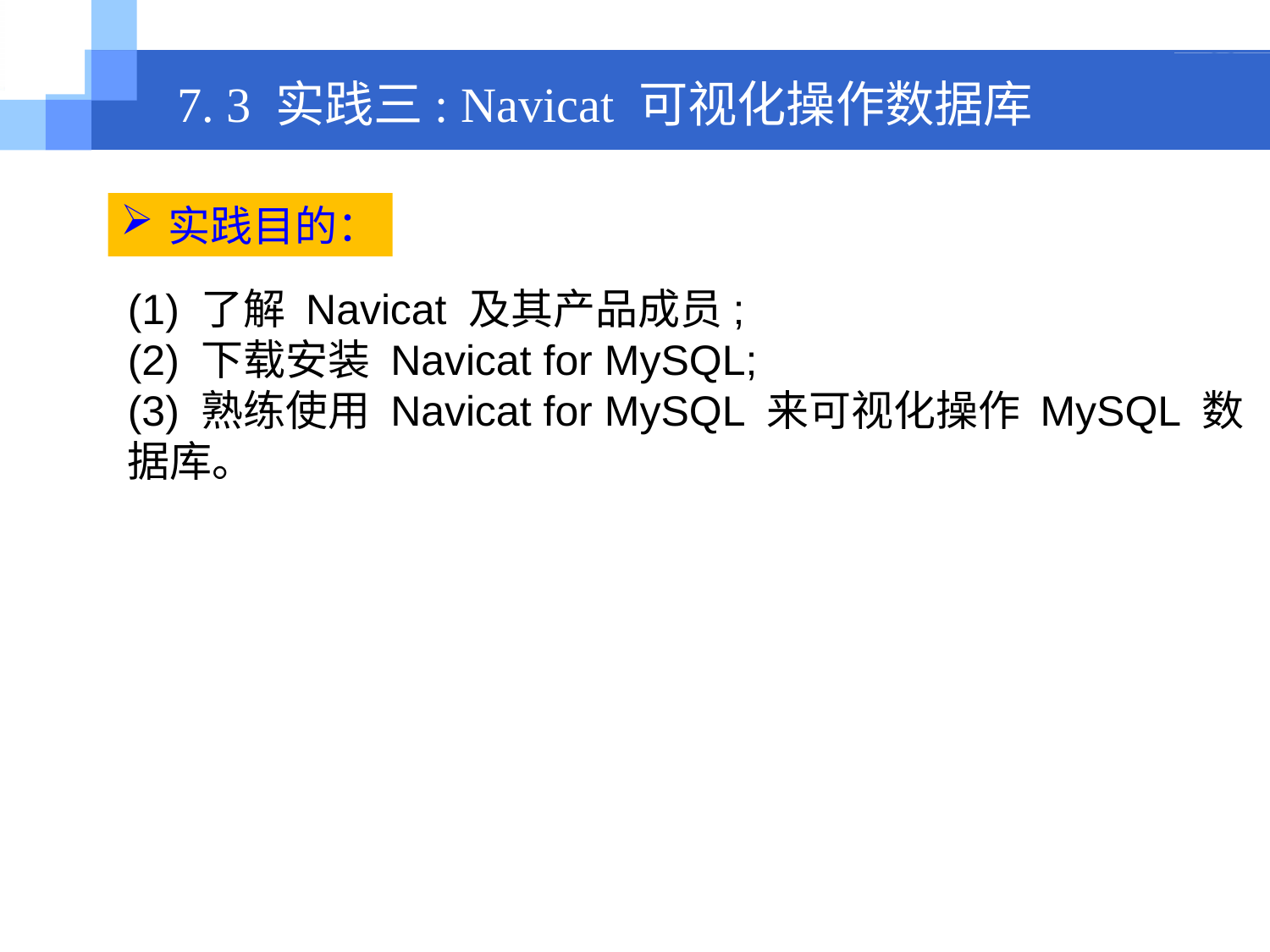

7. 3 实践三: Navicat 可视化操作数据库
实践目的：
(1) 了解 Navicat 及其产品成员;
(2) 下载安装 Navicat for MySQL;
(3) 熟练使用 Navicat for MySQL 来可视化操作 MySQL 数据库。